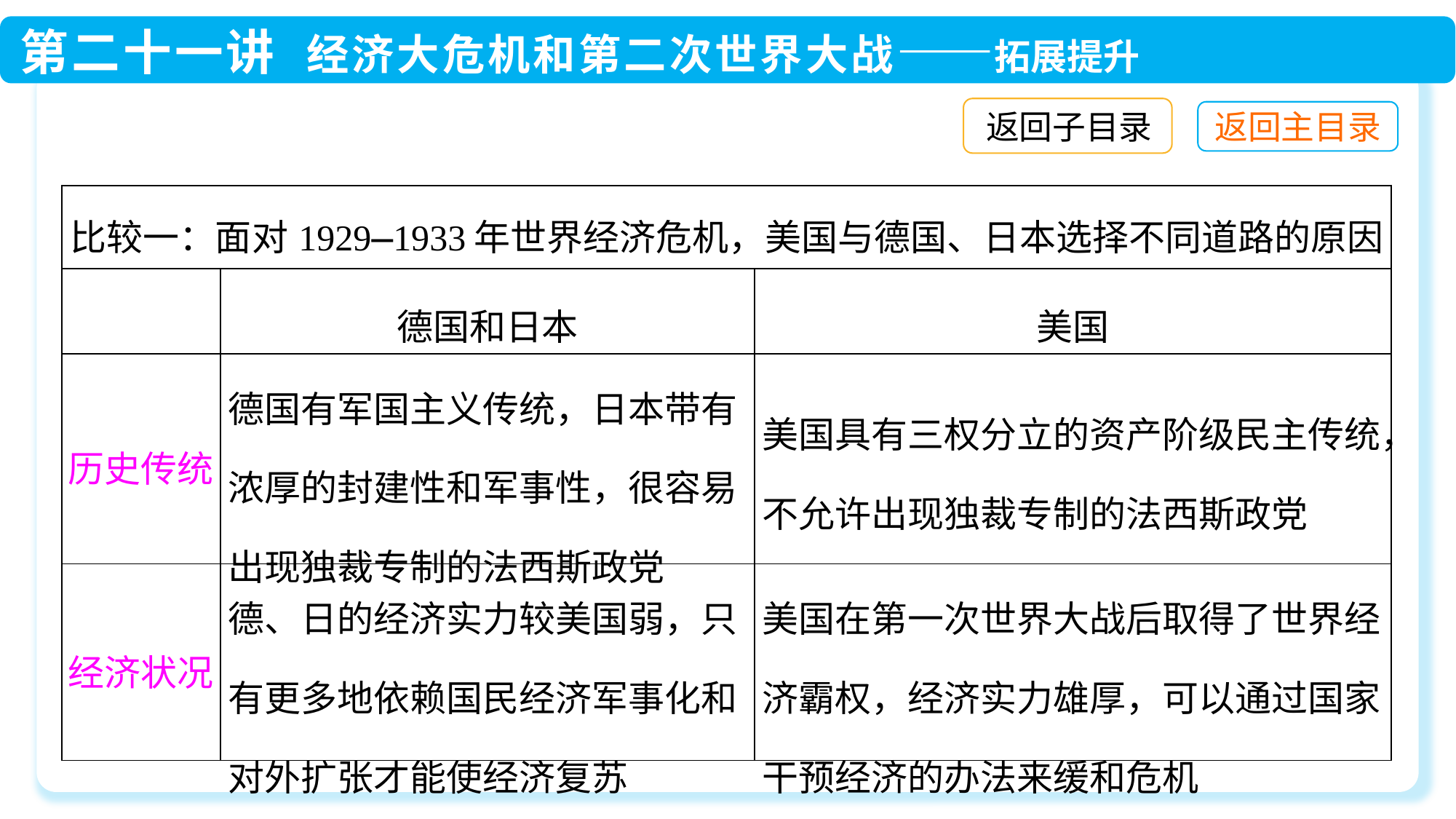

返回子目录
| 比较一：面对1929—1933年世界经济危机，美国与德国、日本选择不同道路的原因 |  |  |
| --- | --- | --- |
|  | 德国和日本 | 美国 |
| 历史传统 | 德国有军国主义传统，日本带有浓厚的封建性和军事性，很容易出现独裁专制的法西斯政党 | 美国具有三权分立的资产阶级民主传统，不允许出现独裁专制的法西斯政党 |
| 经济状况 | 德、日的经济实力较美国弱，只有更多地依赖国民经济军事化和对外扩张才能使经济复苏 | 美国在第一次世界大战后取得了世界经济霸权，经济实力雄厚，可以通过国家干预经济的办法来缓和危机 |